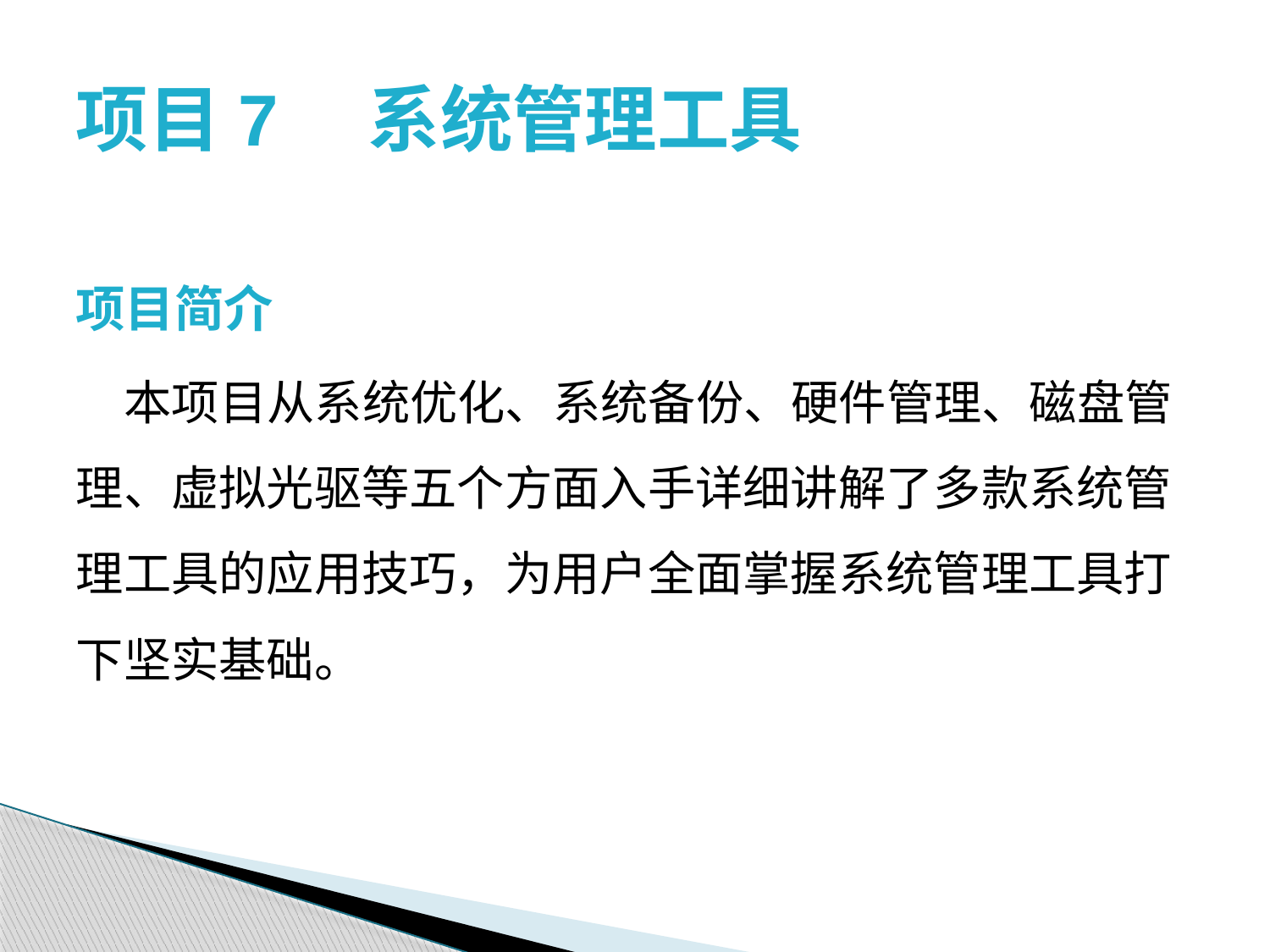

# 项目7　系统管理工具
项目简介
    本项目从系统优化、系统备份、硬件管理、磁盘管理、虚拟光驱等五个方面入手详细讲解了多款系统管理工具的应用技巧，为用户全面掌握系统管理工具打下坚实基础。